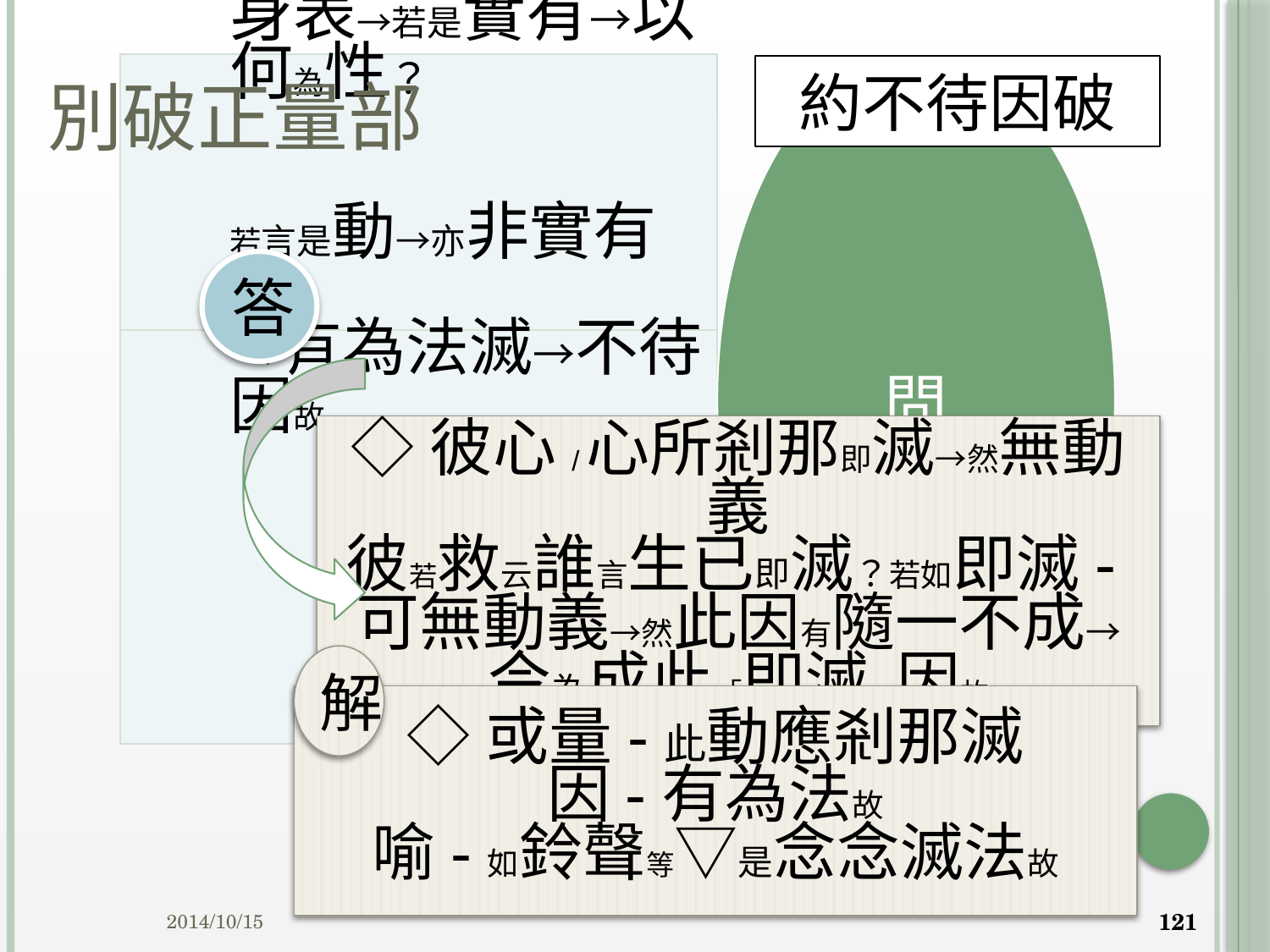

# 別破正量部
問
身表→若是實有→以何為性？
約不待因破
答

◇彼心/心所剎那即滅→然無動義
彼若救云誰言生已即滅？若如即滅-可無動義→然此因有隨一不成→今為成此「即滅」因故
解
◇或量-此動應剎那滅
因-有為法故
喻-如鈴聲等▽是念念滅法故
2014/10/15
121